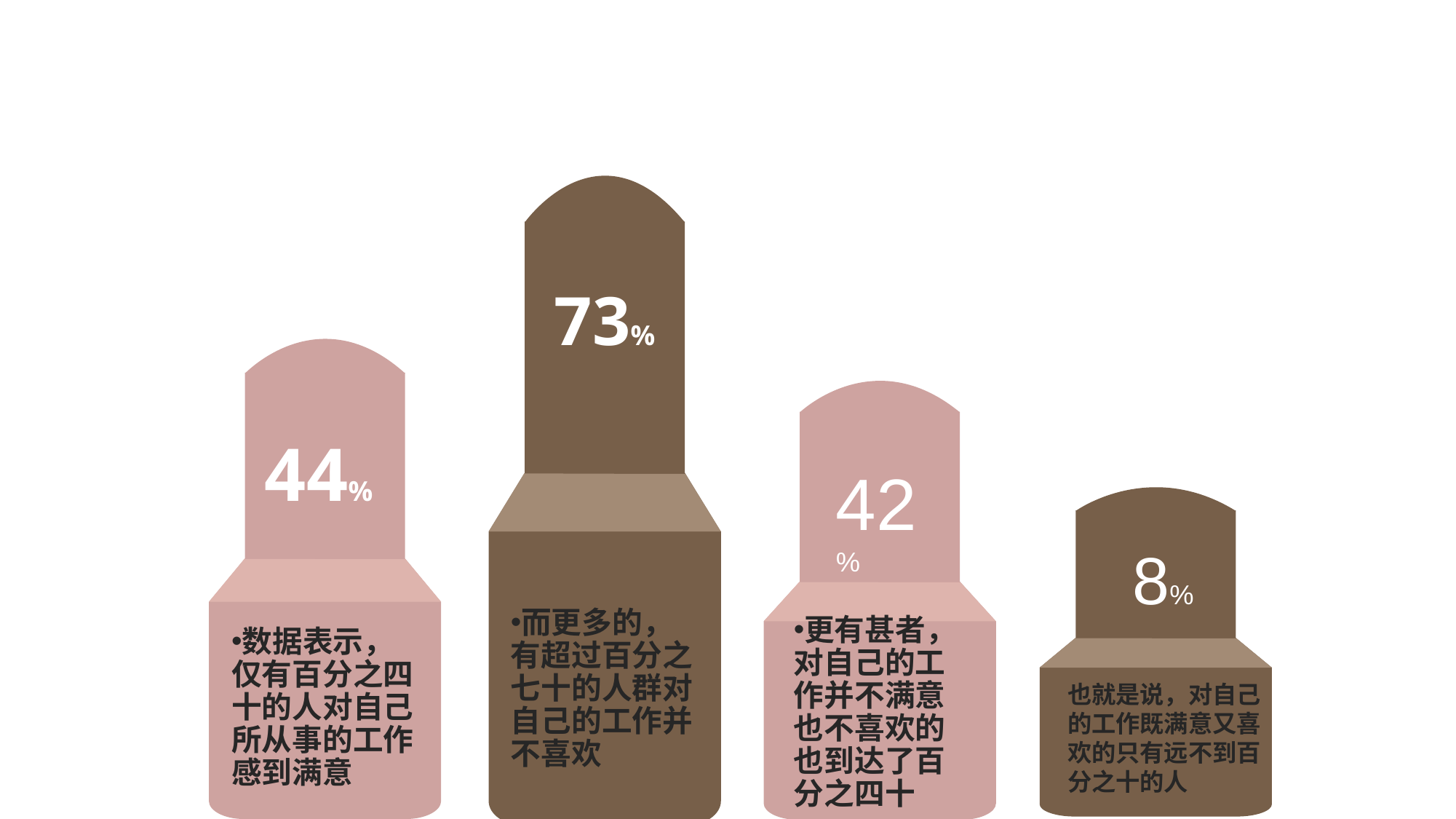

93%
83%
73%

44%
42%

8%
而更多的，有超过百分之七十的人群对自己的工作并不喜欢
更有甚者，对自己的工作并不满意也不喜欢的也到达了百分之四十
数据表示，仅有百分之四十的人对自己所从事的工作感到满意
也就是说，对自己的工作既满意又喜欢的只有远不到百分之十的人